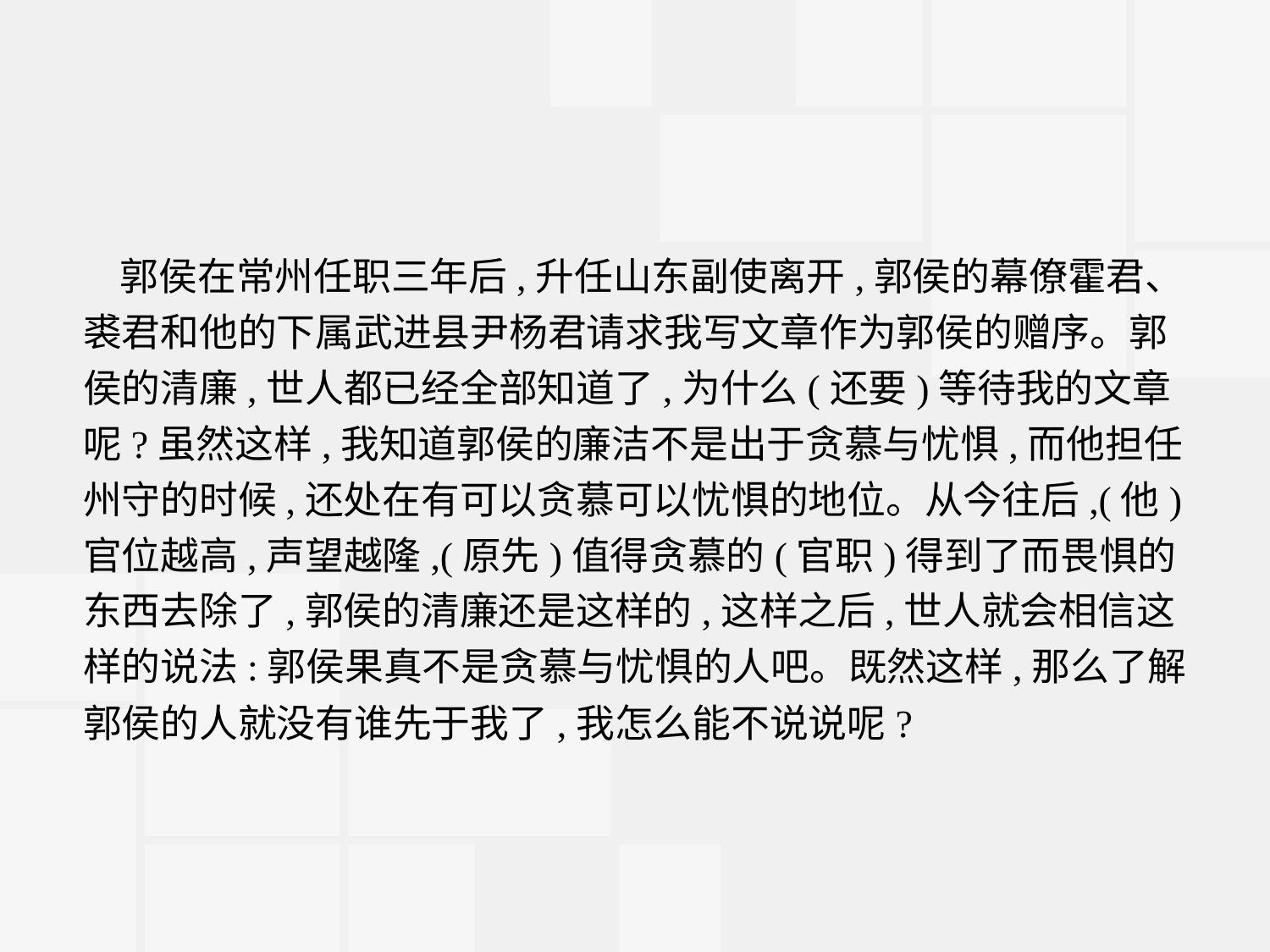

郭侯在常州任职三年后,升任山东副使离开,郭侯的幕僚霍君、裘君和他的下属武进县尹杨君请求我写文章作为郭侯的赠序。郭侯的清廉,世人都已经全部知道了,为什么(还要)等待我的文章呢?虽然这样,我知道郭侯的廉洁不是出于贪慕与忧惧,而他担任州守的时候,还处在有可以贪慕可以忧惧的地位。从今往后,(他)官位越高,声望越隆,(原先)值得贪慕的(官职)得到了而畏惧的东西去除了,郭侯的清廉还是这样的,这样之后,世人就会相信这样的说法:郭侯果真不是贪慕与忧惧的人吧。既然这样,那么了解郭侯的人就没有谁先于我了,我怎么能不说说呢?